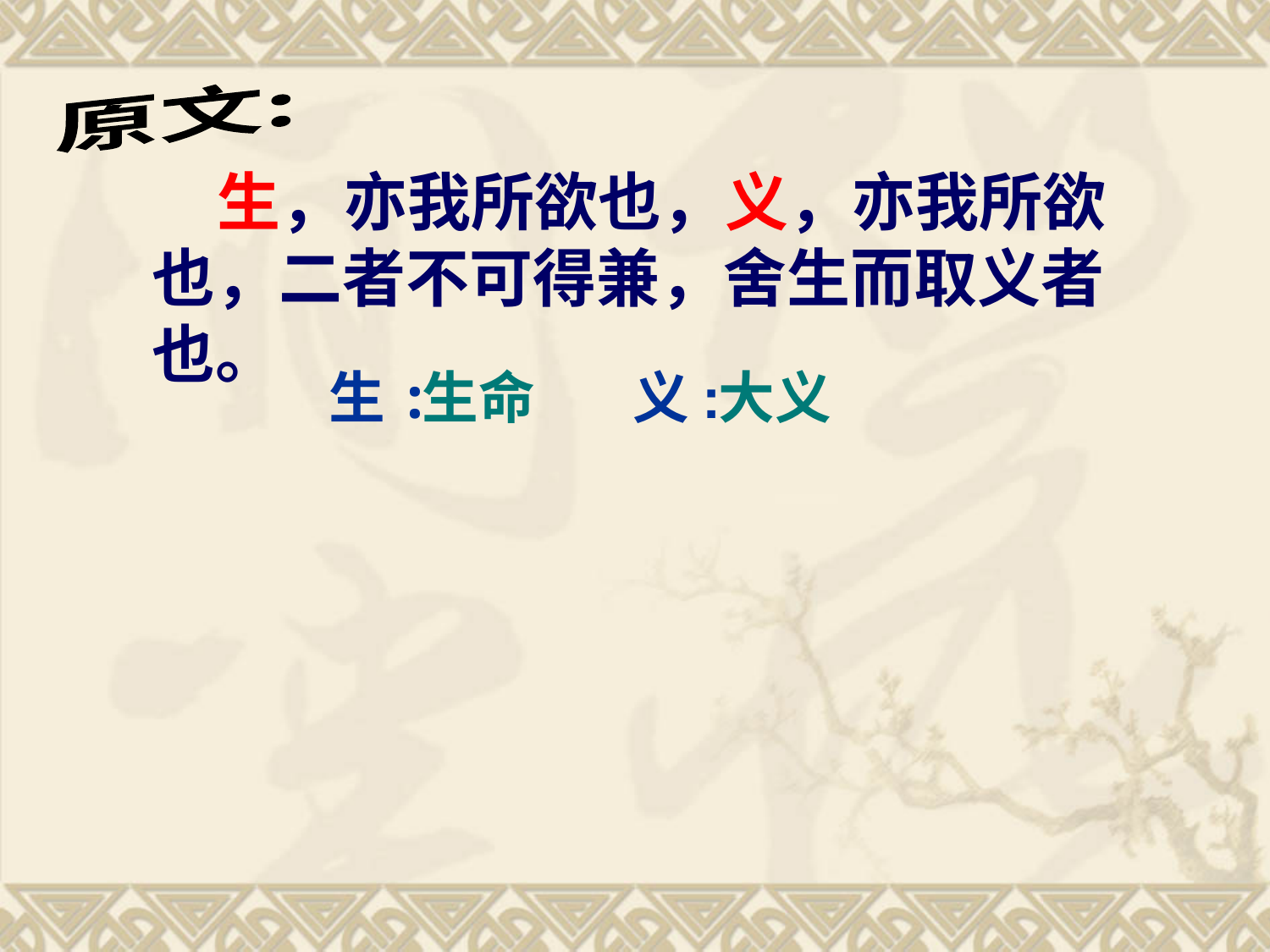

原文:
    生，亦我所欲也，义，亦我所欲也，二者不可得兼，舍生而取义者也。
生:
生命
义:
大义